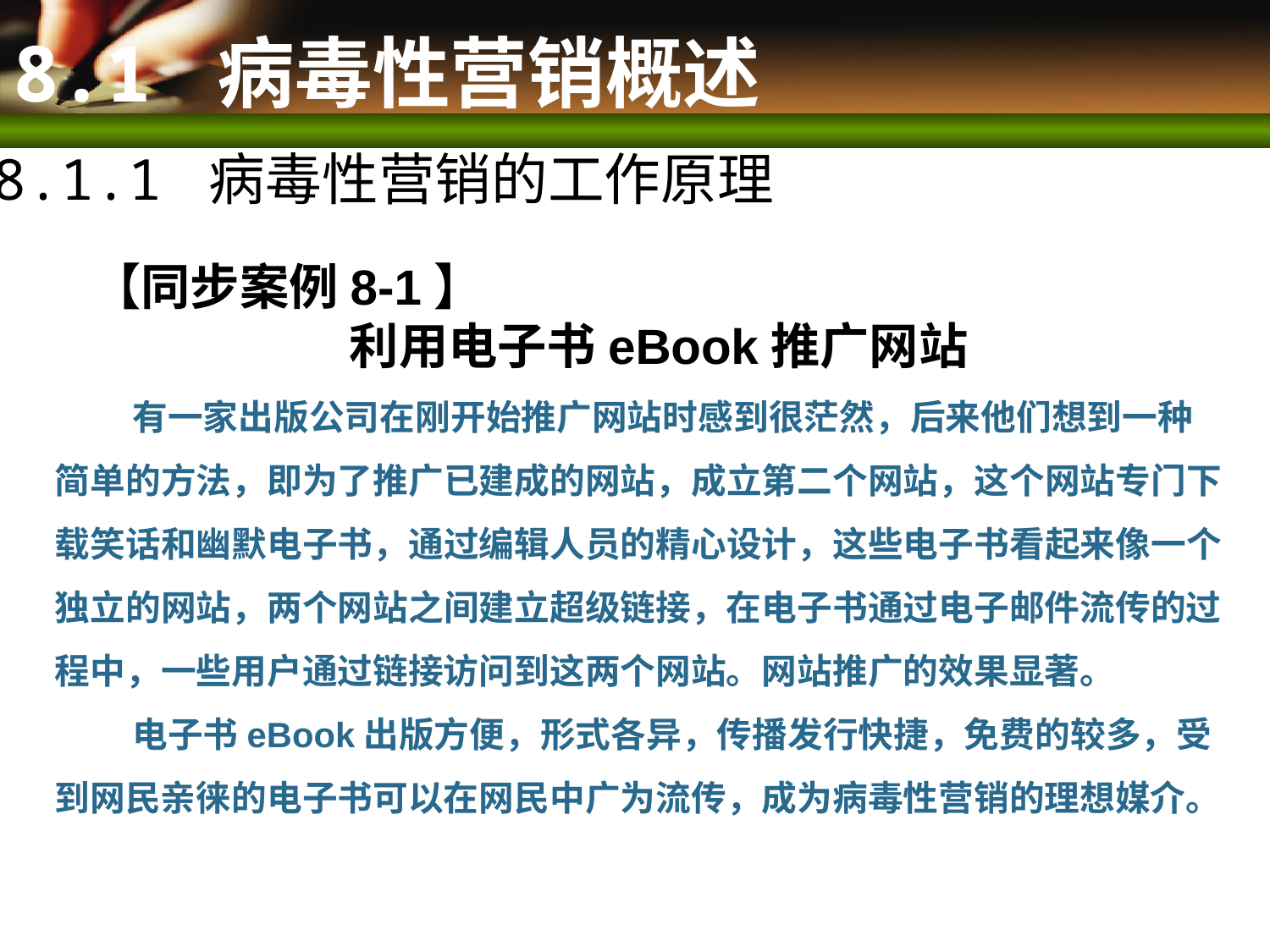

# 8.1 病毒性营销概述
8.1.1 病毒性营销的工作原理
【同步案例8-1】
利用电子书eBook推广网站
    有一家出版公司在刚开始推广网站时感到很茫然，后来他们想到一种简单的方法，即为了推广已建成的网站，成立第二个网站，这个网站专门下载笑话和幽默电子书，通过编辑人员的精心设计，这些电子书看起来像一个独立的网站，两个网站之间建立超级链接，在电子书通过电子邮件流传的过程中，一些用户通过链接访问到这两个网站。网站推广的效果显著。
    电子书eBook出版方便，形式各异，传播发行快捷，免费的较多，受到网民亲徕的电子书可以在网民中广为流传，成为病毒性营销的理想媒介。